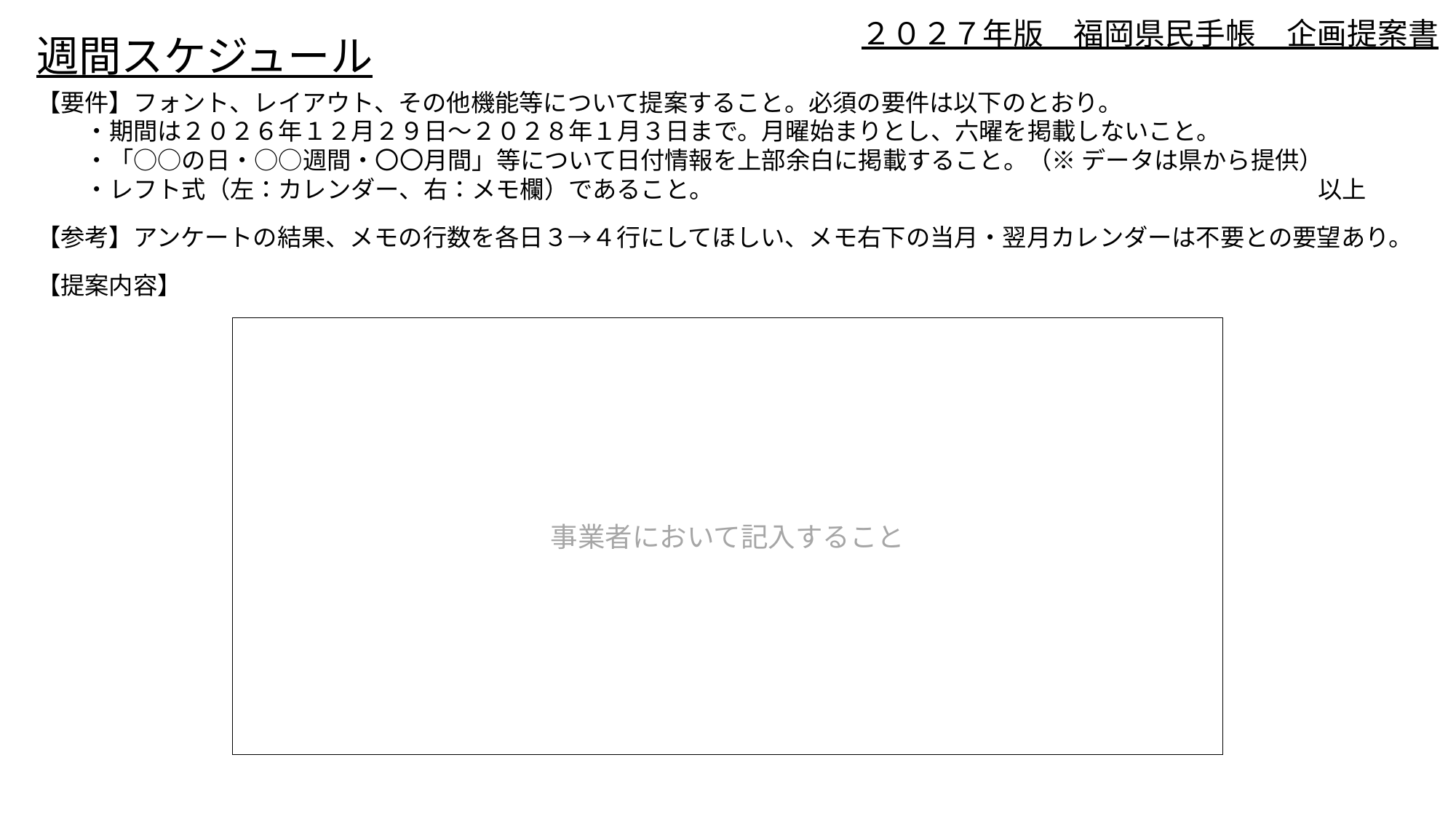

# ２０２７年版　福岡県民手帳　企画提案書
週間スケジュール
【要件】フォント、レイアウト、その他機能等について提案すること。必須の要件は以下のとおり。
　　・期間は２０２６年１２月２９日～２０２８年１月３日まで。月曜始まりとし、六曜を掲載しないこと。
　　・「○○の日・○○週間・〇〇月間」等について日付情報を上部余白に掲載すること。（※ データは県から提供）
　　・レフト式（左：カレンダー、右：メモ欄）であること。　　　　　　　　　　　　　　　　　　　　　　　　　以上
【参考】アンケートの結果、メモの行数を各日３→４行にしてほしい、メモ右下の当月・翌月カレンダーは不要との要望あり。
【提案内容】

事業者において記入すること